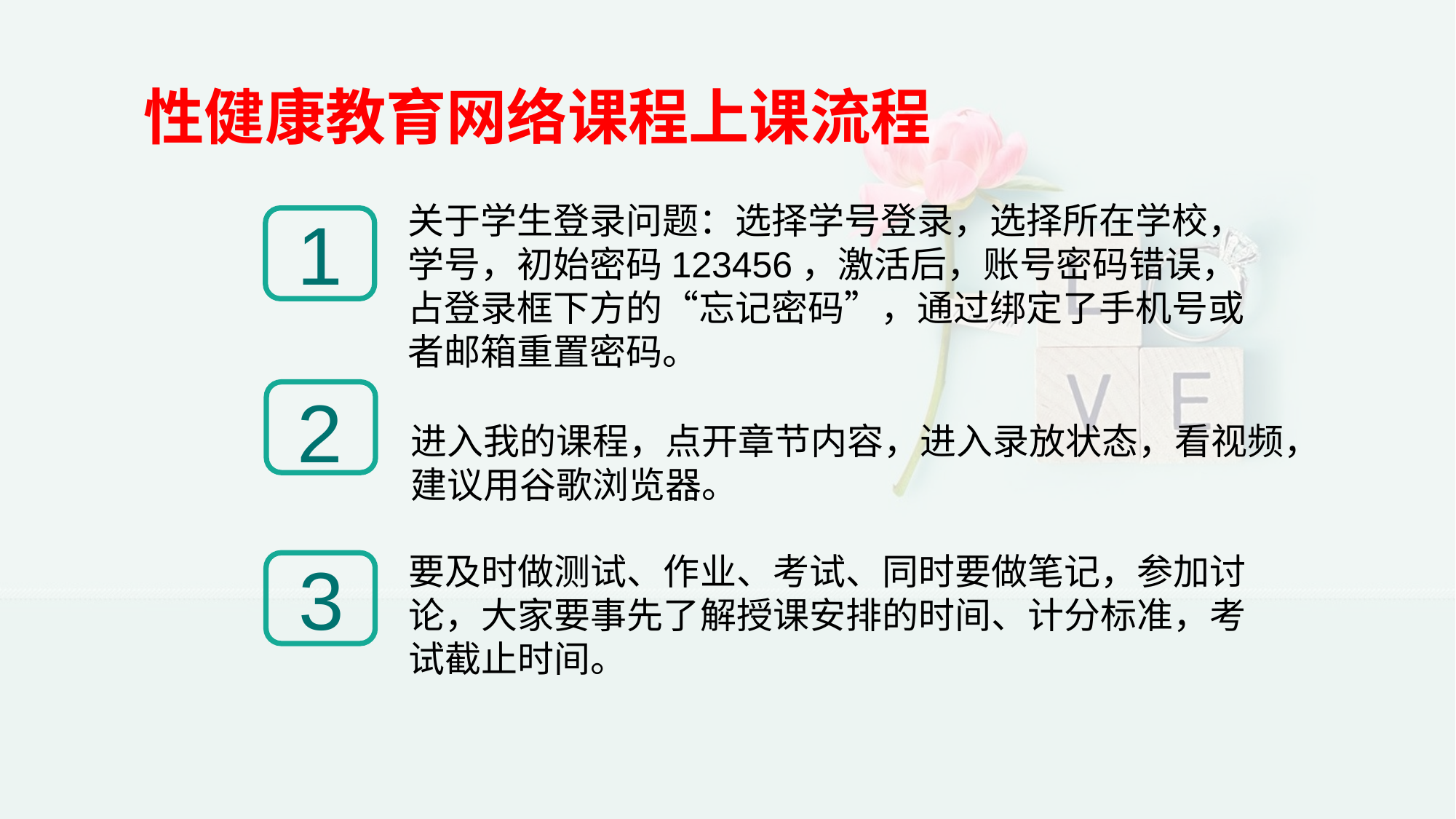

性健康教育网络课程上课流程
关于学生登录问题：选择学号登录，选择所在学校，学号，初始密码123456，激活后，账号密码错误，占登录框下方的“忘记密码”，通过绑定了手机号或者邮箱重置密码。
1

进入我的课程，点开章节内容，进入录放状态，看视频，建议用谷歌浏览器。
2

3
要及时做测试、作业、考试、同时要做笔记，参加讨论，大家要事先了解授课安排的时间、计分标准，考试截止时间。